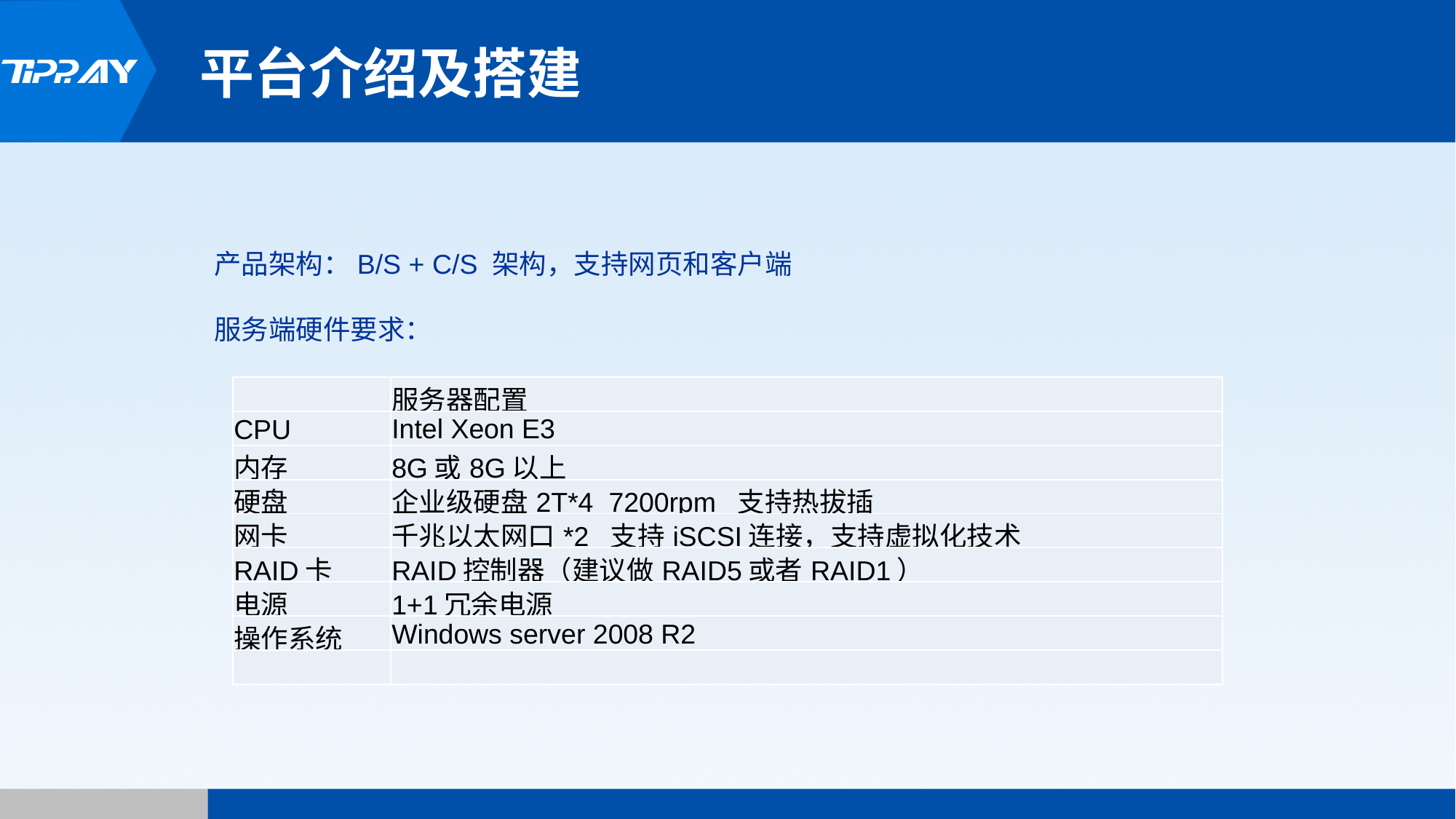

平台介绍及搭建
产品架构：B/S + C/S 架构，支持网页和客户端

服务端硬件要求：

|  | 服务器配置 |
| --- | --- |
| CPU | Intel Xeon E3 |
| 内存 | 8G或8G以上 |
| 硬盘 | 企业级硬盘2T\*4 7200rpm 支持热拔插 |
| 网卡 | 千兆以太网口\*2 支持iSCSI连接，支持虚拟化技术 |
| RAID卡 | RAID控制器（建议做RAID5或者RAID1） |
| 电源 | 1+1冗余电源 |
| 操作系统 | Windows server 2008 R2 |
|  |  |